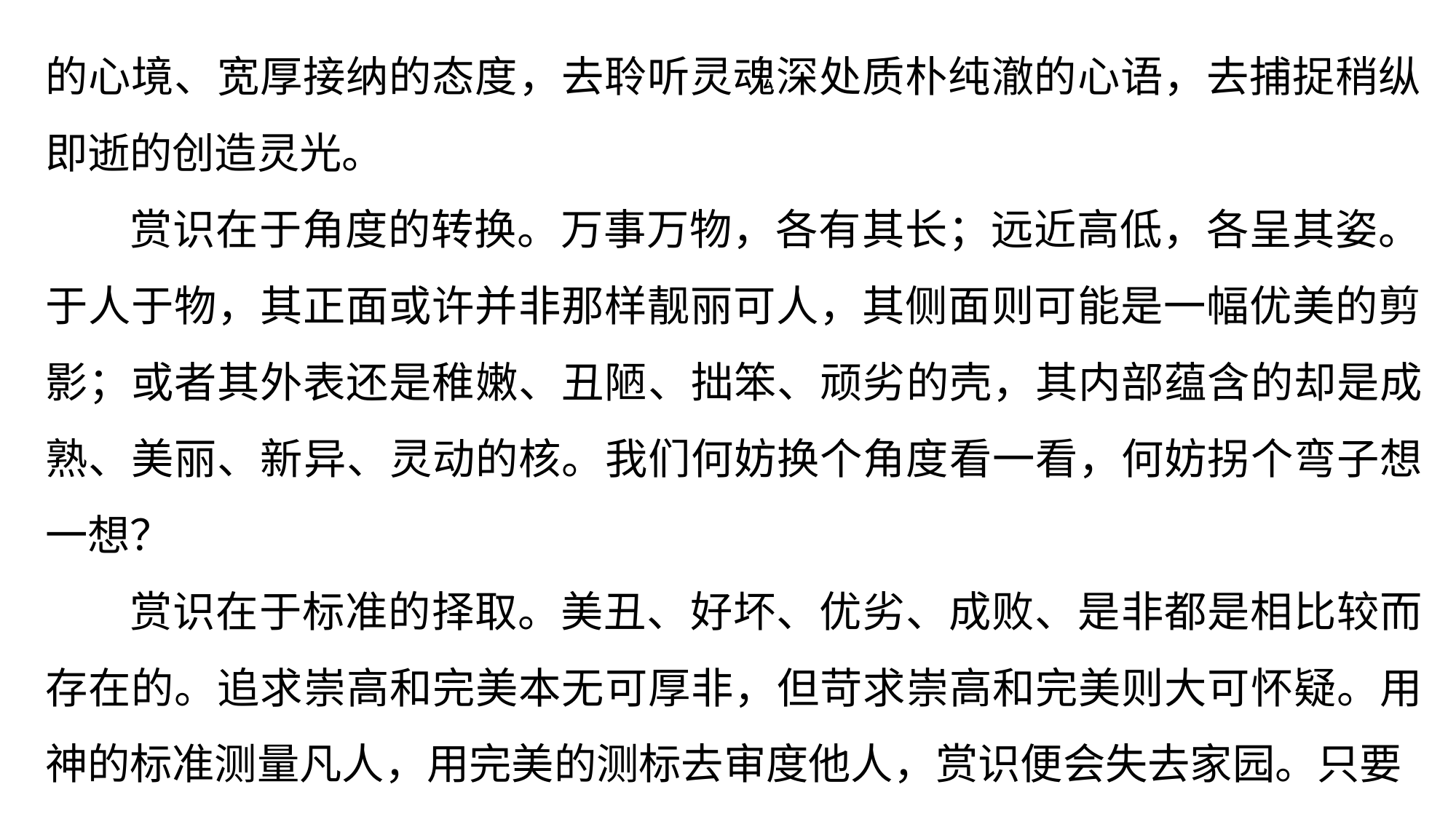

的心境、宽厚接纳的态度，去聆听灵魂深处质朴纯澈的心语，去捕捉稍纵即逝的创造灵光。
赏识在于角度的转换。万事万物，各有其长；远近高低，各呈其姿。于人于物，其正面或许并非那样靓丽可人，其侧面则可能是一幅优美的剪影；或者其外表还是稚嫩、丑陋、拙笨、顽劣的壳，其内部蕴含的却是成熟、美丽、新异、灵动的核。我们何妨换个角度看一看，何妨拐个弯子想一想？
赏识在于标准的择取。美丑、好坏、优劣、成败、是非都是相比较而存在的。追求崇高和完美本无可厚非，但苛求崇高和完美则大可怀疑。用神的标准测量凡人，用完美的测标去审度他人，赏识便会失去家园。只要